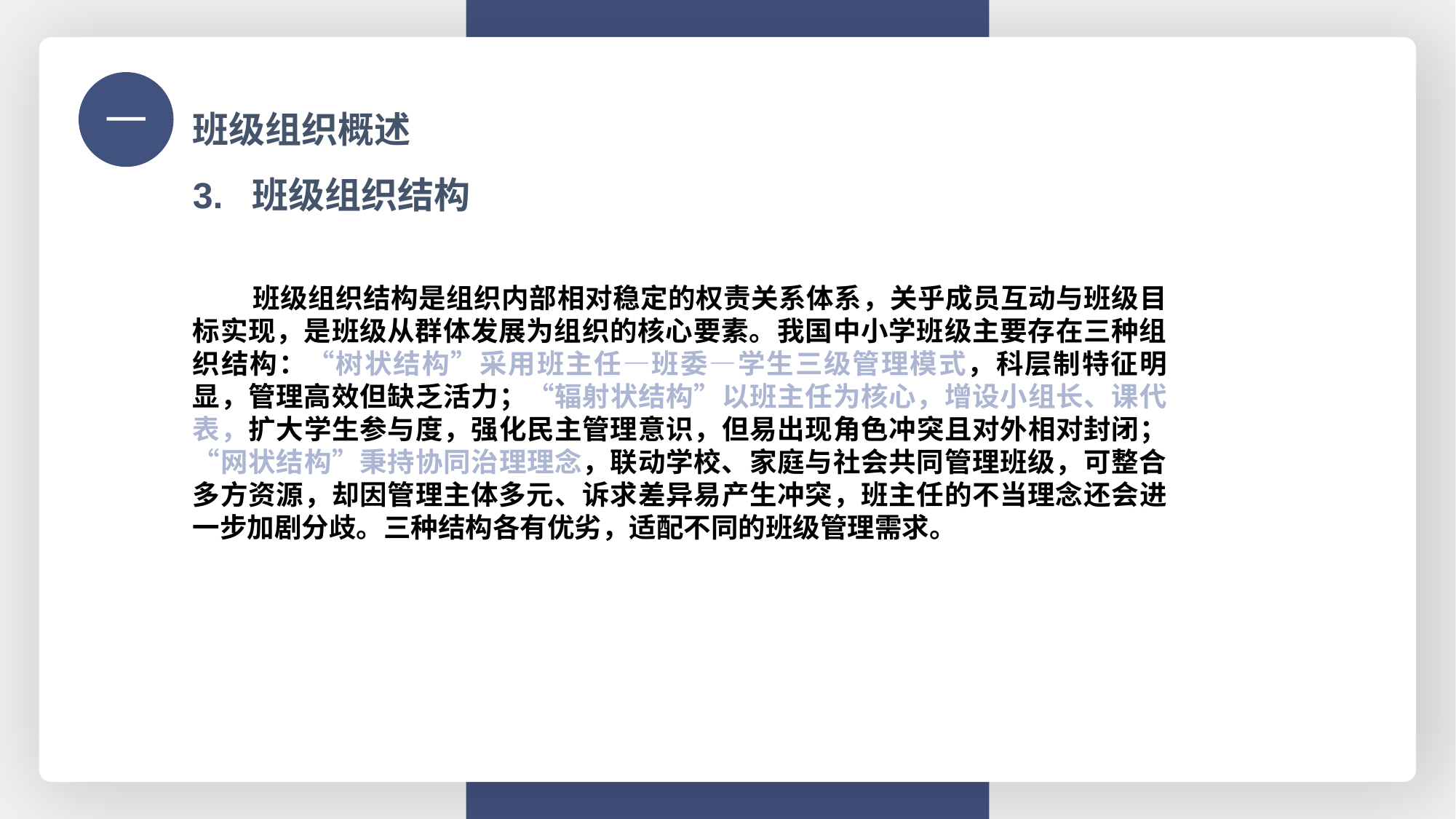

班级组织概述
一
3.  班级组织结构
        班级组织结构是组织内部相对稳定的权责关系体系，关乎成员互动与班级目标实现，是班级从群体发展为组织的核心要素。我国中小学班级主要存在三种组织结构：“树状结构”采用班主任—班委—学生三级管理模式，科层制特征明显，管理高效但缺乏活力；“辐射状结构”以班主任为核心，增设小组长、课代表，扩大学生参与度，强化民主管理意识，但易出现角色冲突且对外相对封闭；“网状结构”秉持协同治理理念，联动学校、家庭与社会共同管理班级，可整合多方资源，却因管理主体多元、诉求差异易产生冲突，班主任的不当理念还会进一步加剧分歧。三种结构各有优劣，适配不同的班级管理需求。